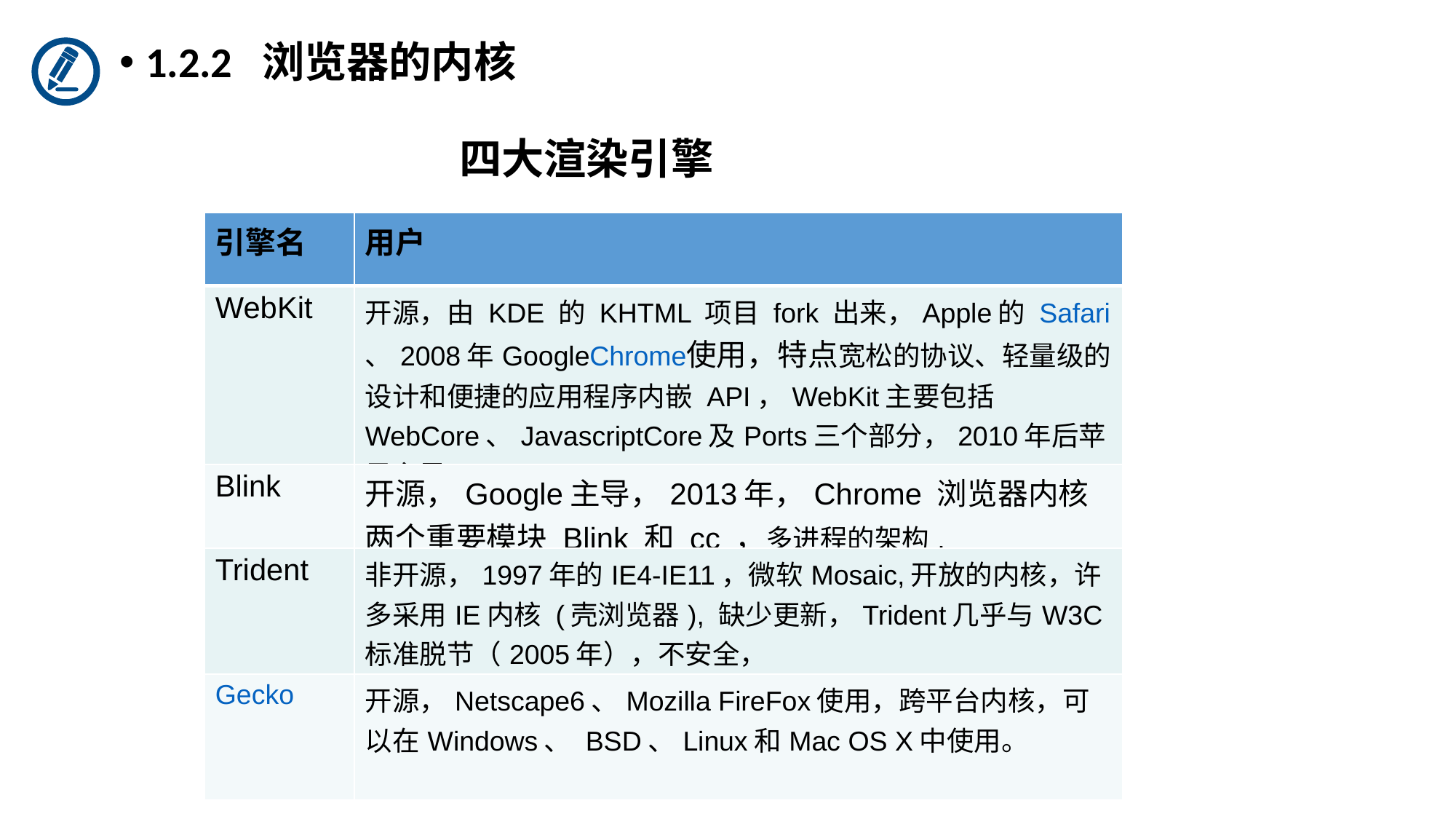

1.2.2  浏览器的内核

四大渲染引擎
| 引擎名 | 用户 |
| --- | --- |
| WebKit | 开源，由 KDE 的 KHTML 项目 fork 出来，Apple的 Safari、2008年GoogleChrome使用，特点宽松的协议、轻量级的设计和便捷的应用程序内嵌 API，WebKit主要包括WebCore、JavascriptCore及Ports三个部分，2010年后苹果主导WebKit2 |
| Blink | 开源，Google主导，2013年，Chrome 浏览器内核两个重要模块 Blink 和 cc ，多进程的架构, |
| Trident | 非开源，1997年的IE4-IE11，微软Mosaic,开放的内核，许多采用IE内核 (壳浏览器), 缺少更新，Trident几乎与W3C标准脱节（2005年），不安全， |
| Gecko | 开源，Netscape6、Mozilla FireFox使用，跨平台内核，可以在Windows、 BSD、Linux和Mac OS X中使用。 |